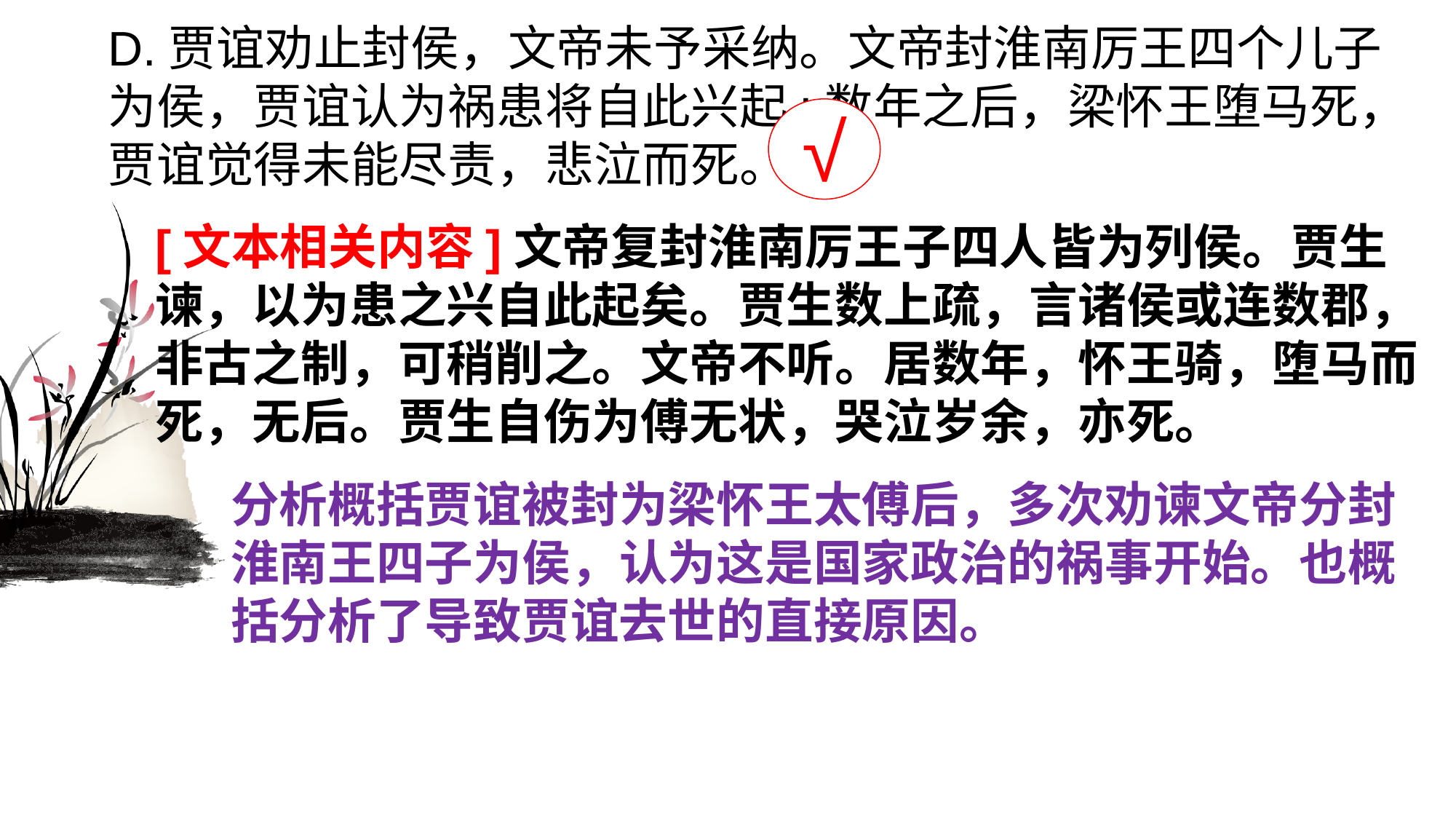

D.贾谊劝止封侯，文帝未予采纳。文帝封淮南厉王四个儿子为侯，贾谊认为祸患将自此兴起;数年之后，梁怀王堕马死，贾谊觉得未能尽责，悲泣而死。
√
[文本相关内容]文帝复封淮南厉王子四人皆为列侯。贾生谏，以为患之兴自此起矣。贾生数上疏，言诸侯或连数郡，非古之制，可稍削之。文帝不听。居数年，怀王骑，堕马而死，无后。贾生自伤为傅无状，哭泣岁余，亦死。
分析概括贾谊被封为梁怀王太傅后，多次劝谏文帝分封淮南王四子为侯，认为这是国家政治的祸事开始。也概括分析了导致贾谊去世的直接原因。